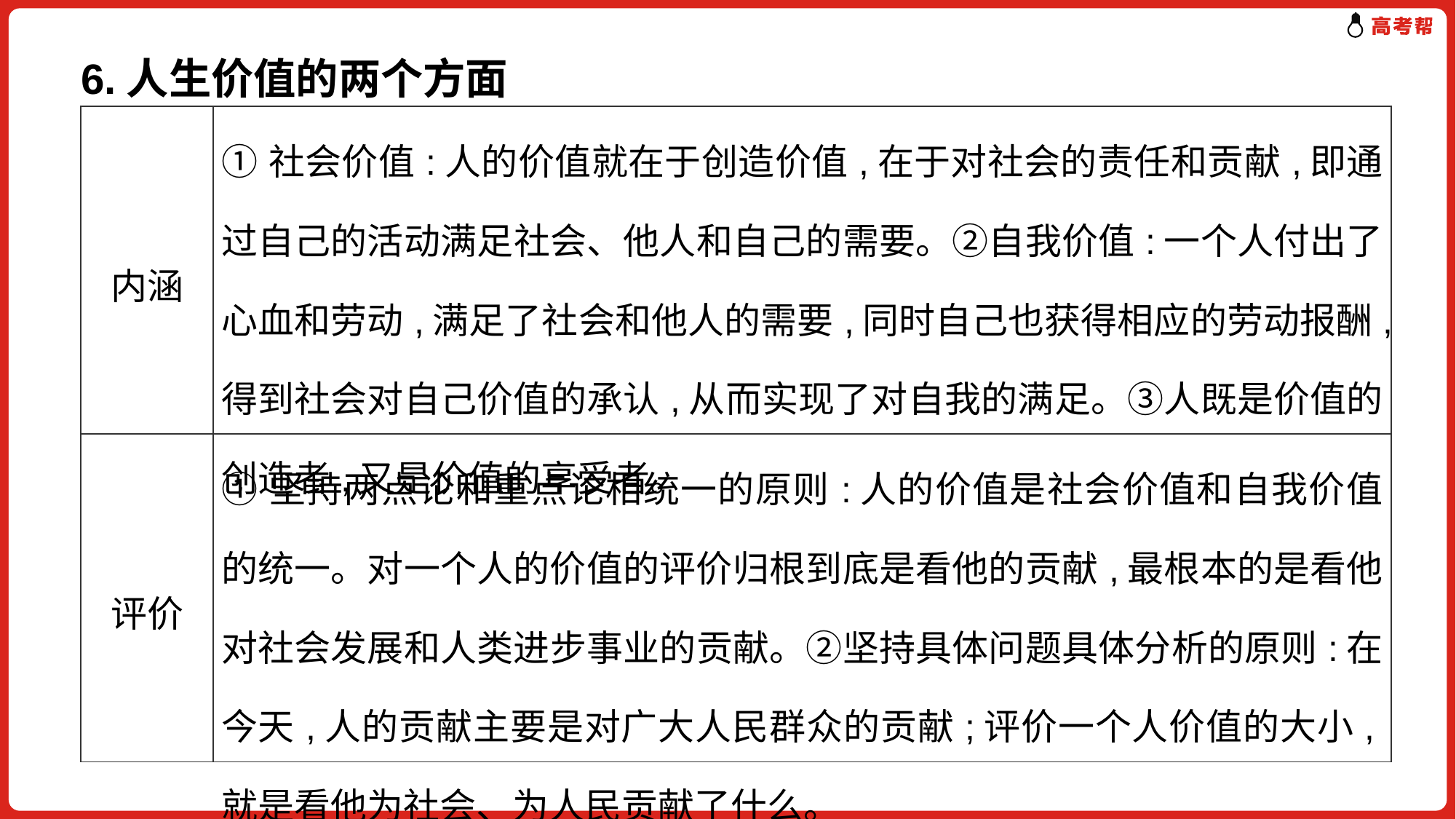

6.人生价值的两个方面
| 内涵 | ①社会价值:人的价值就在于创造价值,在于对社会的责任和贡献,即通过自己的活动满足社会、他人和自己的需要。②自我价值:一个人付出了心血和劳动,满足了社会和他人的需要,同时自己也获得相应的劳动报酬,得到社会对自己价值的承认,从而实现了对自我的满足。③人既是价值的创造者,又是价值的享受者。 |
| --- | --- |
| 评价 | ①坚持两点论和重点论相统一的原则:人的价值是社会价值和自我价值的统一。对一个人的价值的评价归根到底是看他的贡献,最根本的是看他对社会发展和人类进步事业的贡献。②坚持具体问题具体分析的原则:在今天,人的贡献主要是对广大人民群众的贡献;评价一个人价值的大小,就是看他为社会、为人民贡献了什么。 |